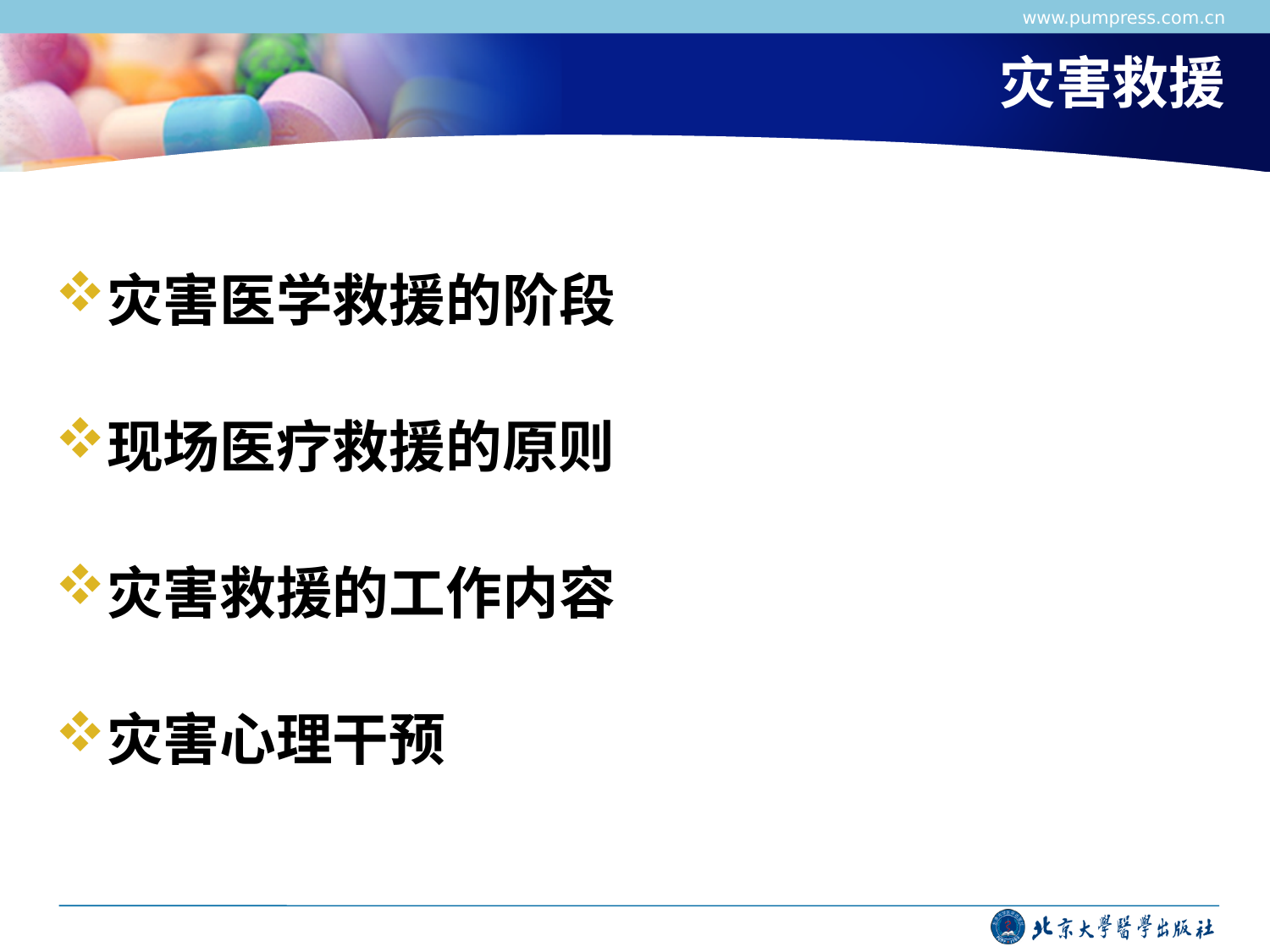

www.pumpress.com.cn
# 灾害救援
灾害医学救援的阶段
现场医疗救援的原则
灾害救援的工作内容
灾害心理干预